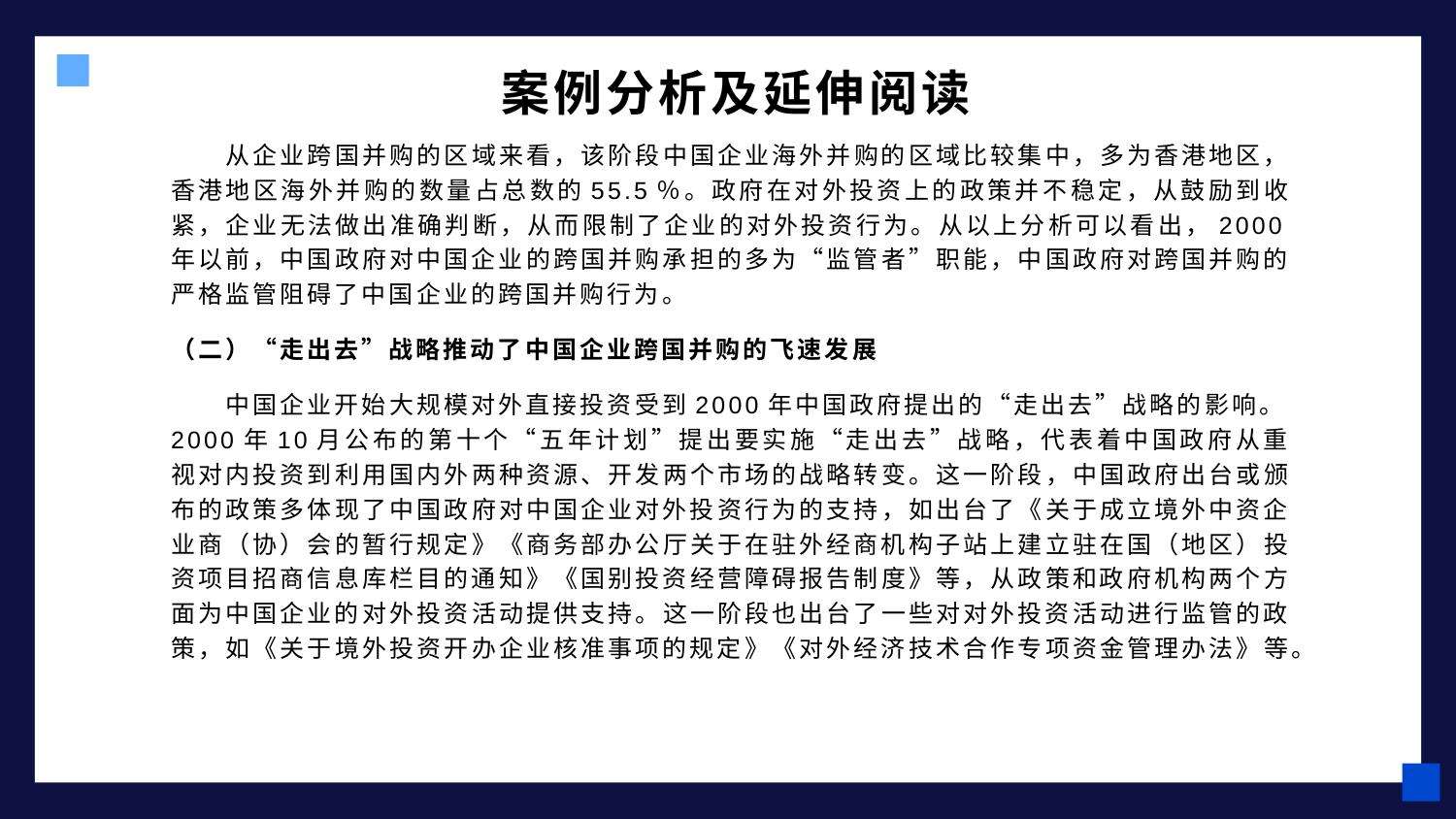

# 案例分析及延伸阅读
从企业跨国并购的区域来看，该阶段中国企业海外并购的区域比较集中，多为香港地区，香港地区海外并购的数量占总数的55.5％。政府在对外投资上的政策并不稳定，从鼓励到收紧，企业无法做出准确判断，从而限制了企业的对外投资行为。从以上分析可以看出，2000年以前，中国政府对中国企业的跨国并购承担的多为“监管者”职能，中国政府对跨国并购的严格监管阻碍了中国企业的跨国并购行为。
（二）“走出去”战略推动了中国企业跨国并购的飞速发展
中国企业开始大规模对外直接投资受到2000年中国政府提出的“走出去”战略的影响。2000年10月公布的第十个“五年计划”提出要实施“走出去”战略，代表着中国政府从重视对内投资到利用国内外两种资源、开发两个市场的战略转变。这一阶段，中国政府出台或颁布的政策多体现了中国政府对中国企业对外投资行为的支持，如出台了《关于成立境外中资企业商（协）会的暂行规定》《商务部办公厅关于在驻外经商机构子站上建立驻在国（地区）投资项目招商信息库栏目的通知》《国别投资经营障碍报告制度》等，从政策和政府机构两个方面为中国企业的对外投资活动提供支持。这一阶段也出台了一些对对外投资活动进行监管的政策，如《关于境外投资开办企业核准事项的规定》《对外经济技术合作专项资金管理办法》等。